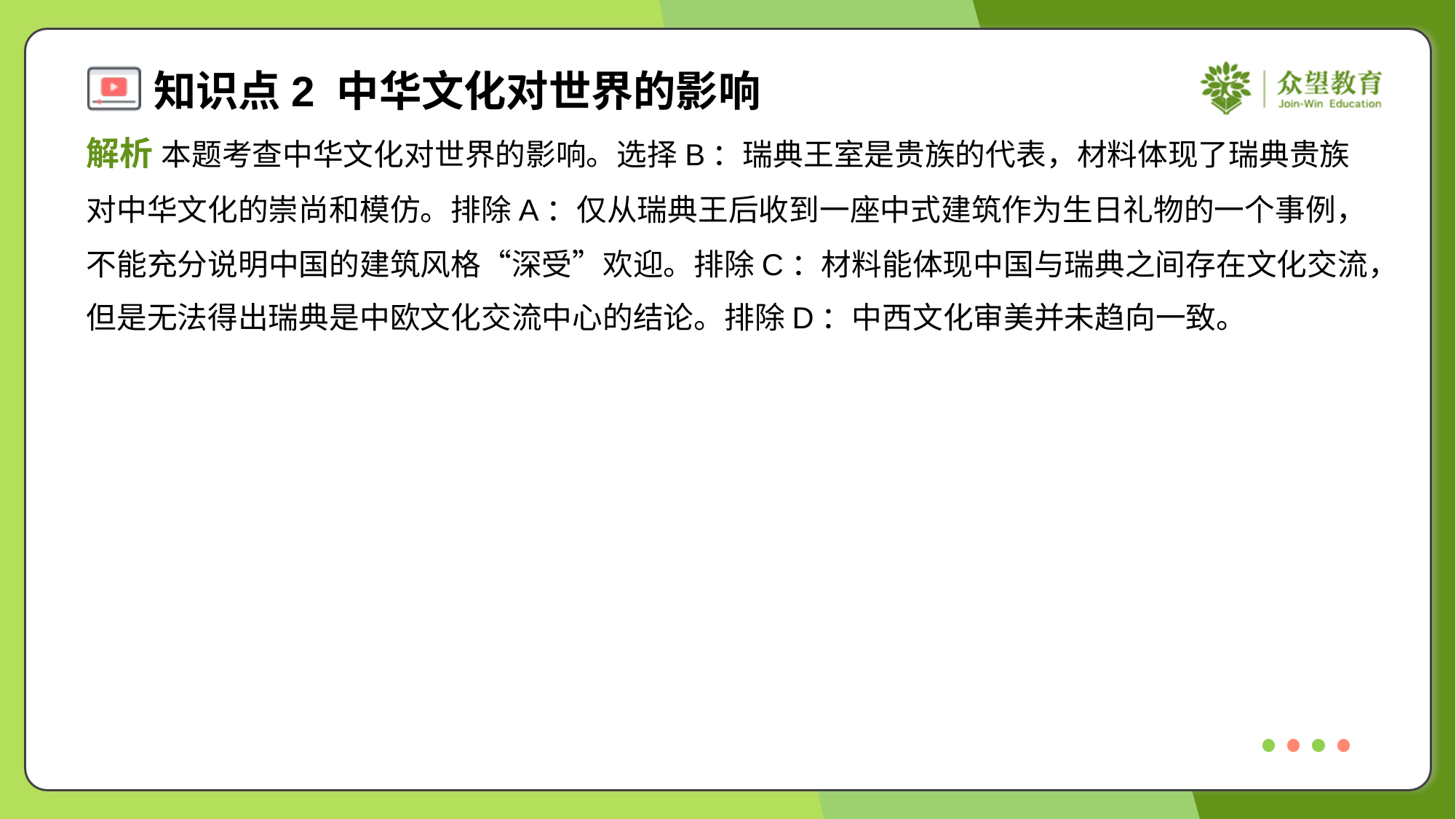

解析 本题考查中华文化对世界的影响。选择B：瑞典王室是贵族的代表，材料体现了瑞典贵族
对中华文化的崇尚和模仿。排除A：仅从瑞典王后收到一座中式建筑作为生日礼物的一个事例，
不能充分说明中国的建筑风格“深受”欢迎。排除C：材料能体现中国与瑞典之间存在文化交流，
但是无法得出瑞典是中欧文化交流中心的结论。排除D：中西文化审美并未趋向一致。